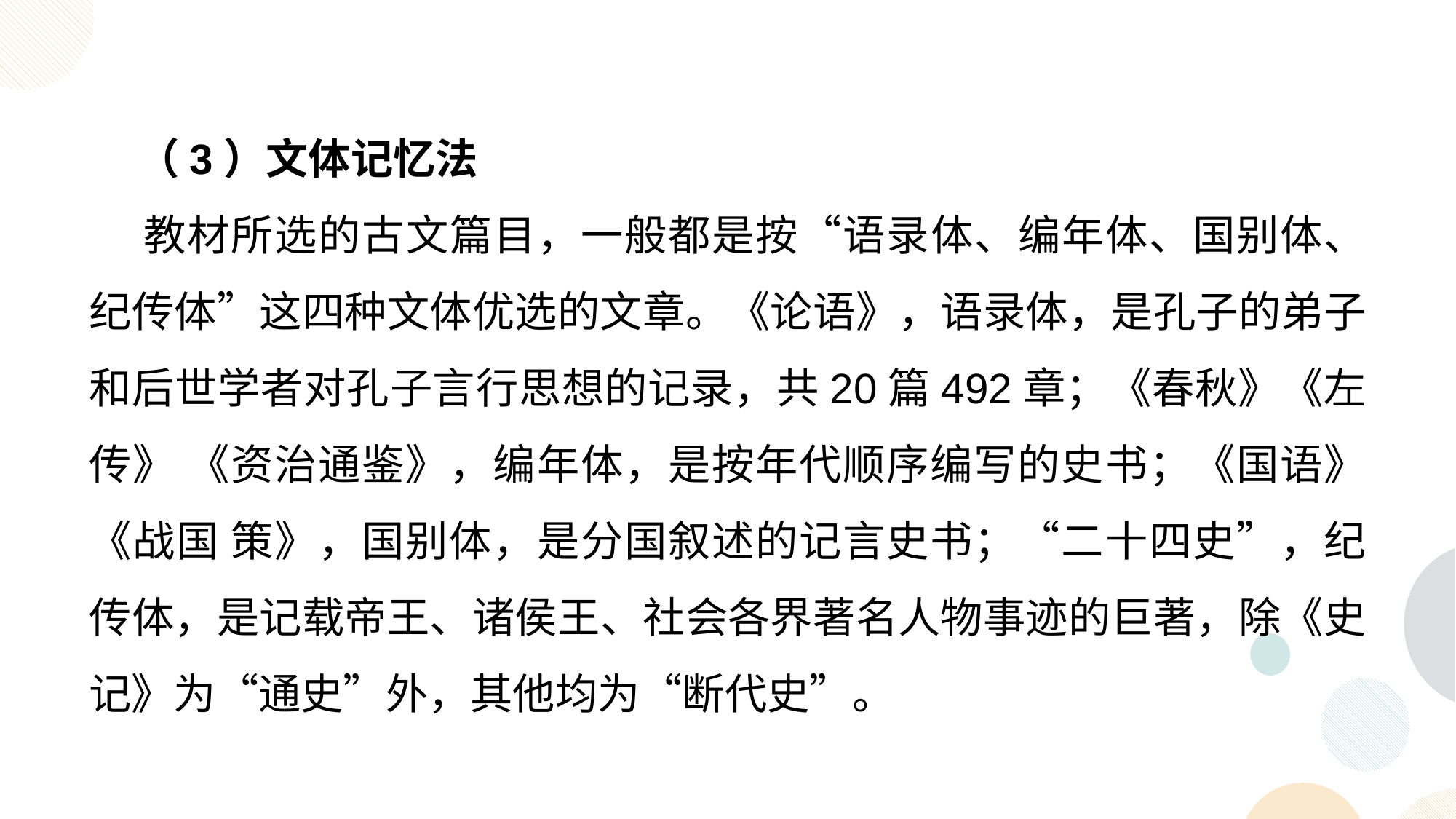

（3）文体记忆法
    教材所选的古文篇目，一般都是按“语录体、编年体、国别体、纪传体”这四种文体优选的文章。《论语》，语录体，是孔子的弟子和后世学者对孔子言行思想的记录，共20篇492章；《春秋》《左传》 《资治通鉴》，编年体，是按年代顺序编写的史书；《国语》《战国 策》，国别体，是分国叙述的记言史书；“二十四史”，纪传体，是记载帝王、诸侯王、社会各界著名人物事迹的巨著，除《史记》为“通史”外，其他均为“断代史”。